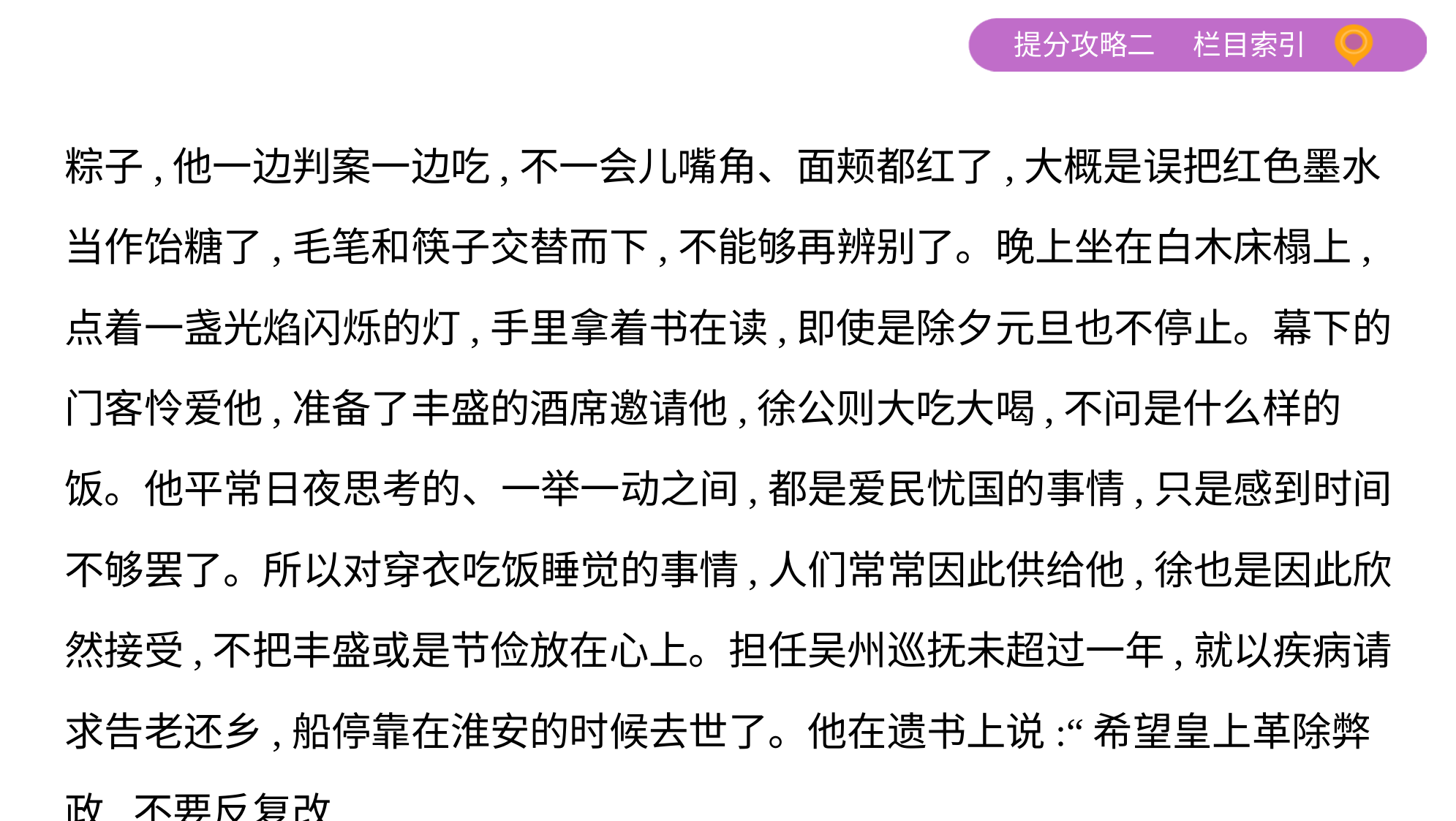

粽子,他一边判案一边吃,不一会儿嘴角、面颊都红了,大概是误把红色墨水当作饴糖了,毛笔和筷子交替而下,不能够再辨别了。晚上坐在白木床榻上,点着一盏光焰闪烁的灯,手里拿着书在读,即使是除夕元旦也不停止。幕下的门客怜爱他,准备了丰盛的酒席邀请他,徐公则大吃大喝,不问是什么样的饭。他平常日夜思考的、一举一动之间,都是爱民忧国的事情,只是感到时间不够罢了。所以对穿衣吃饭睡觉的事情,人们常常因此供给他,徐也是因此欣然接受,不把丰盛或是节俭放在心上。担任吴州巡抚未超过一年,就以疾病请求告老还乡,船停靠在淮安的时候去世了。他在遗书上说:“希望皇上革除弊政,不要反复改